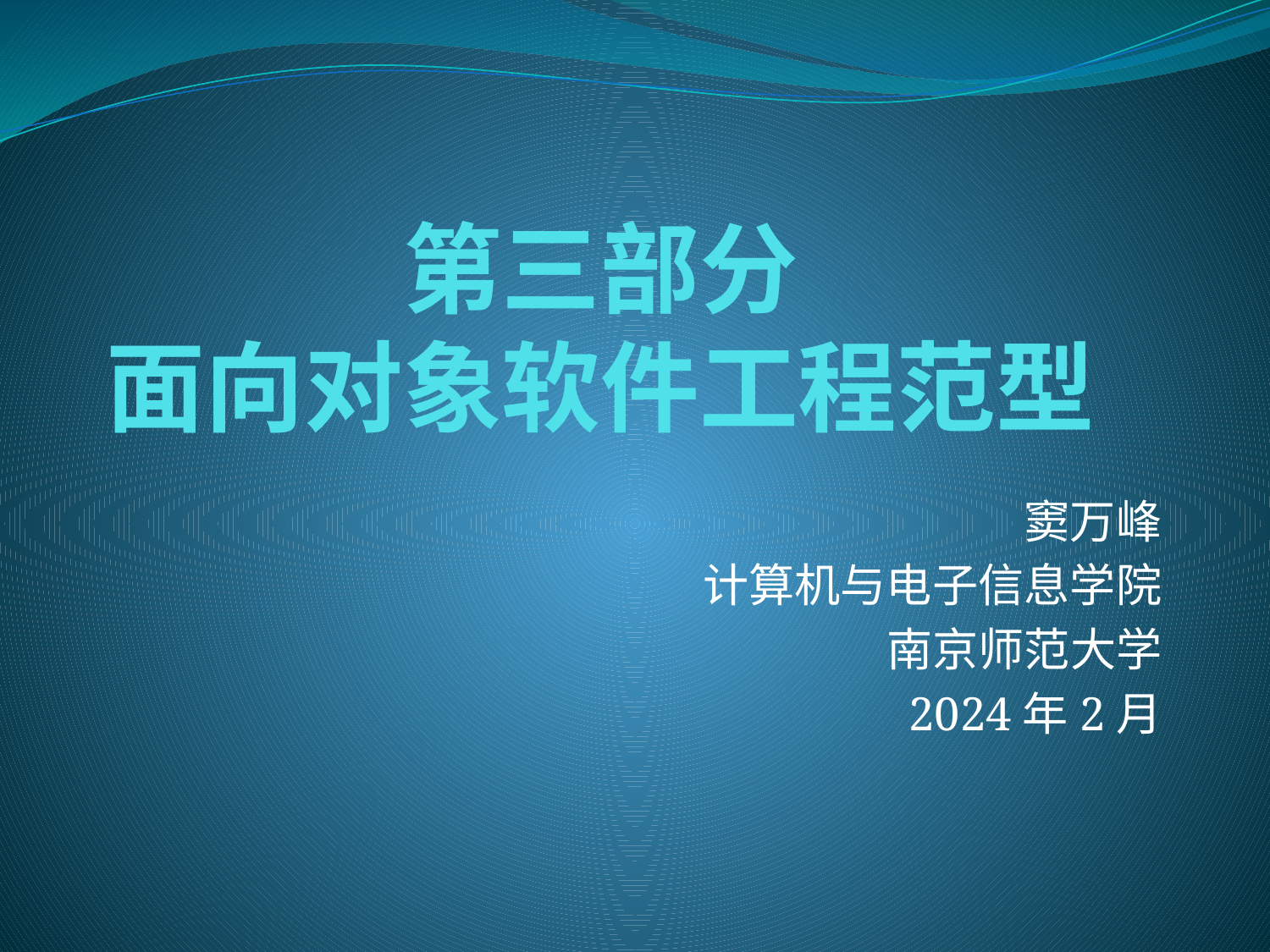

# 第三部分 面向对象软件工程范型
窦万峰
计算机与电子信息学院
南京师范大学
2024年2月